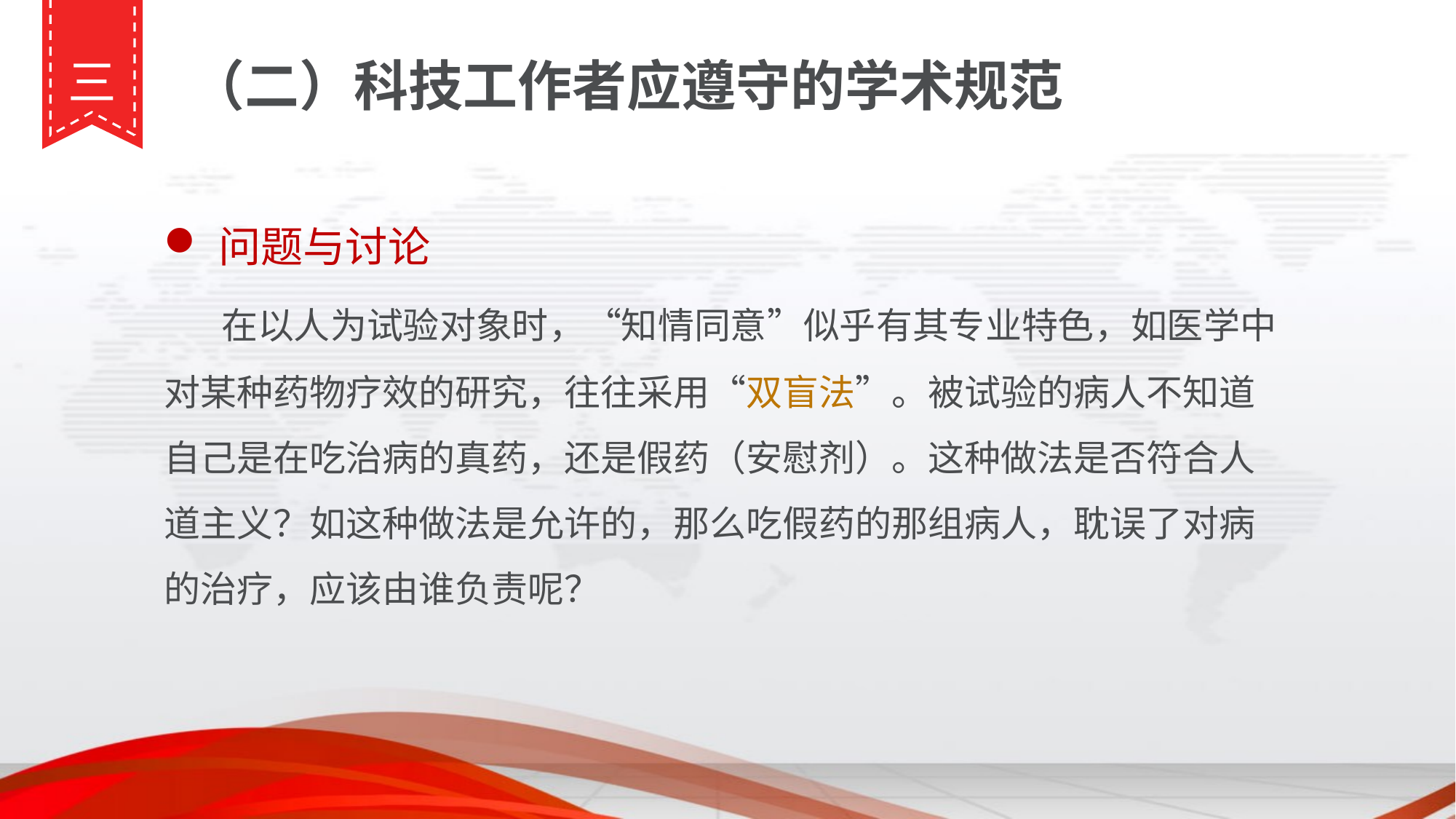

三
（二）科技工作者应遵守的学术规范
问题与讨论
     在以人为试验对象时，“知情同意”似乎有其专业特色，如医学中对某种药物疗效的研究，往往采用“双盲法”。被试验的病人不知道自己是在吃治病的真药，还是假药（安慰剂）。这种做法是否符合人道主义？如这种做法是允许的，那么吃假药的那组病人，耽误了对病的治疗，应该由谁负责呢？